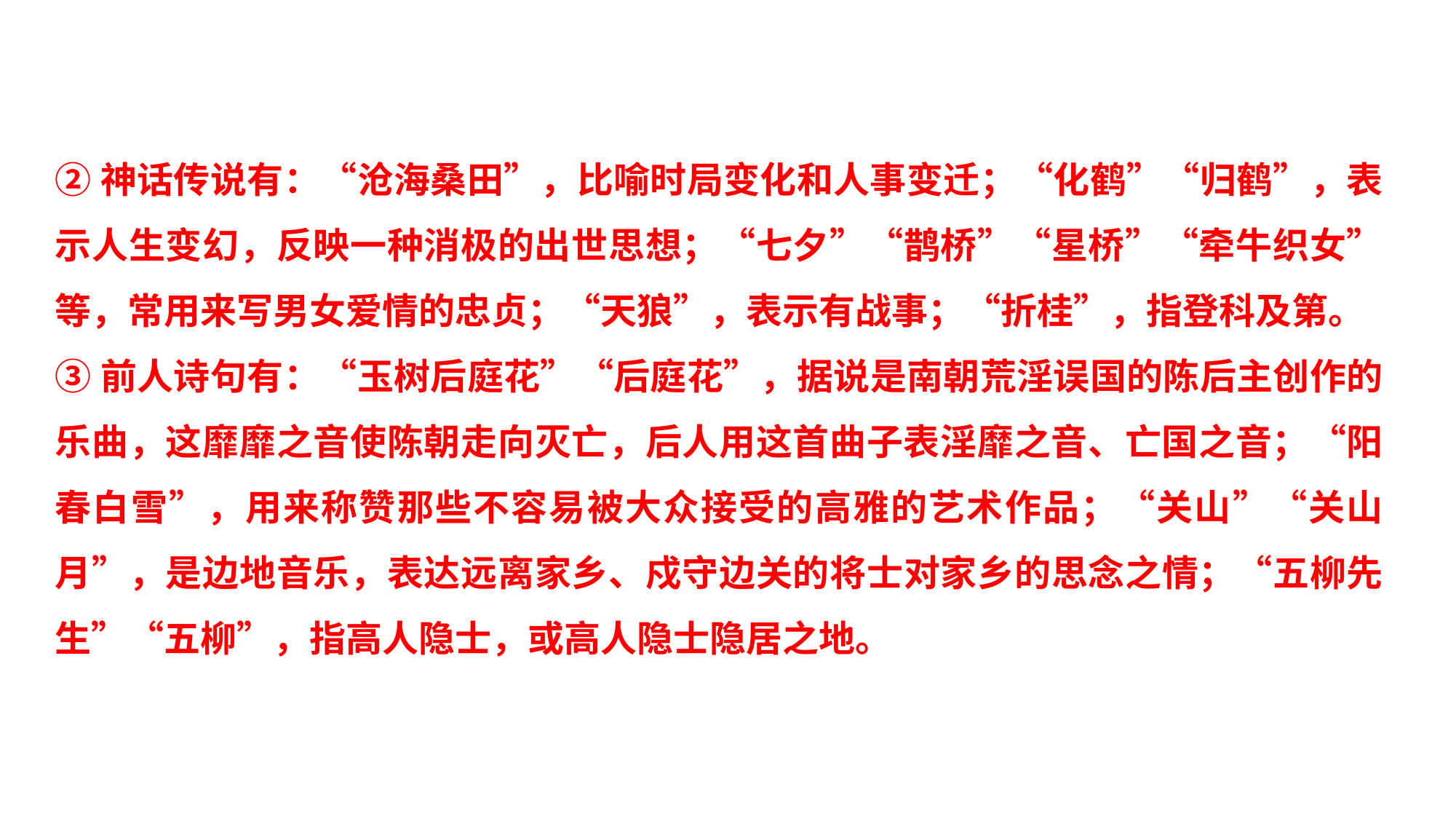

②神话传说有：“沧海桑田”，比喻时局变化和人事变迁；“化鹤”“归鹤”，表示人生变幻，反映一种消极的出世思想；“七夕”“鹊桥”“星桥”“牵牛织女”等，常用来写男女爱情的忠贞；“天狼”，表示有战事；“折桂”，指登科及第。
③前人诗句有：“玉树后庭花”“后庭花”，据说是南朝荒淫误国的陈后主创作的乐曲，这靡靡之音使陈朝走向灭亡，后人用这首曲子表淫靡之音、亡国之音；“阳春白雪”，用来称赞那些不容易被大众接受的高雅的艺术作品；“关山”“关山月”，是边地音乐，表达远离家乡、戍守边关的将士对家乡的思念之情；“五柳先生”“五柳”，指高人隐士，或高人隐士隐居之地。